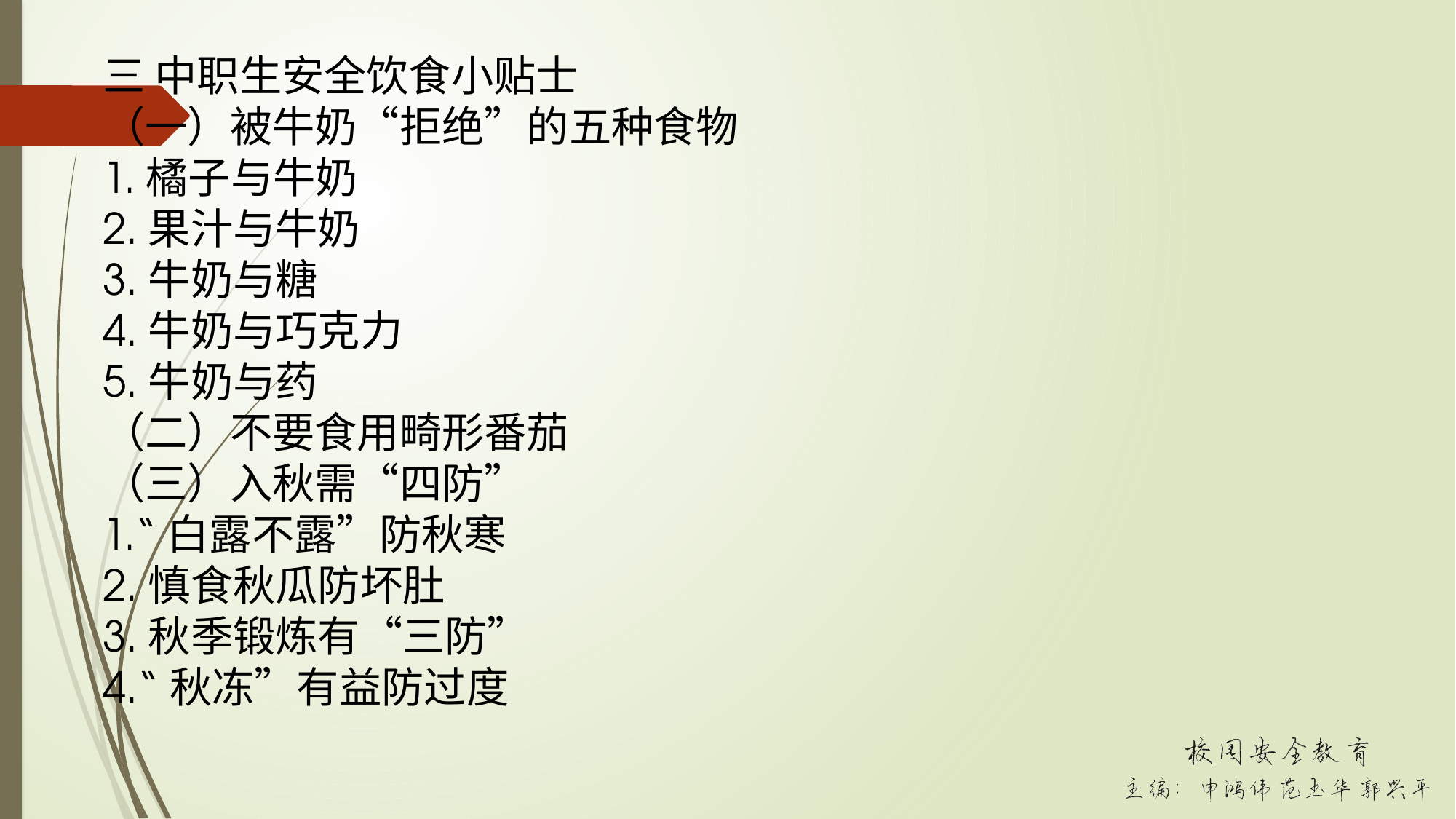

三 中职生安全饮食小贴士
（一）被牛奶“拒绝”的五种食物
1.橘子与牛奶
2.果汁与牛奶
3.牛奶与糖
4.牛奶与巧克力
5.牛奶与药
（二）不要食用畸形番茄
（三）入秋需“四防”
1.“白露不露”防秋寒
2.慎食秋瓜防坏肚
3.秋季锻炼有“三防”
4.“秋冻”有益防过度